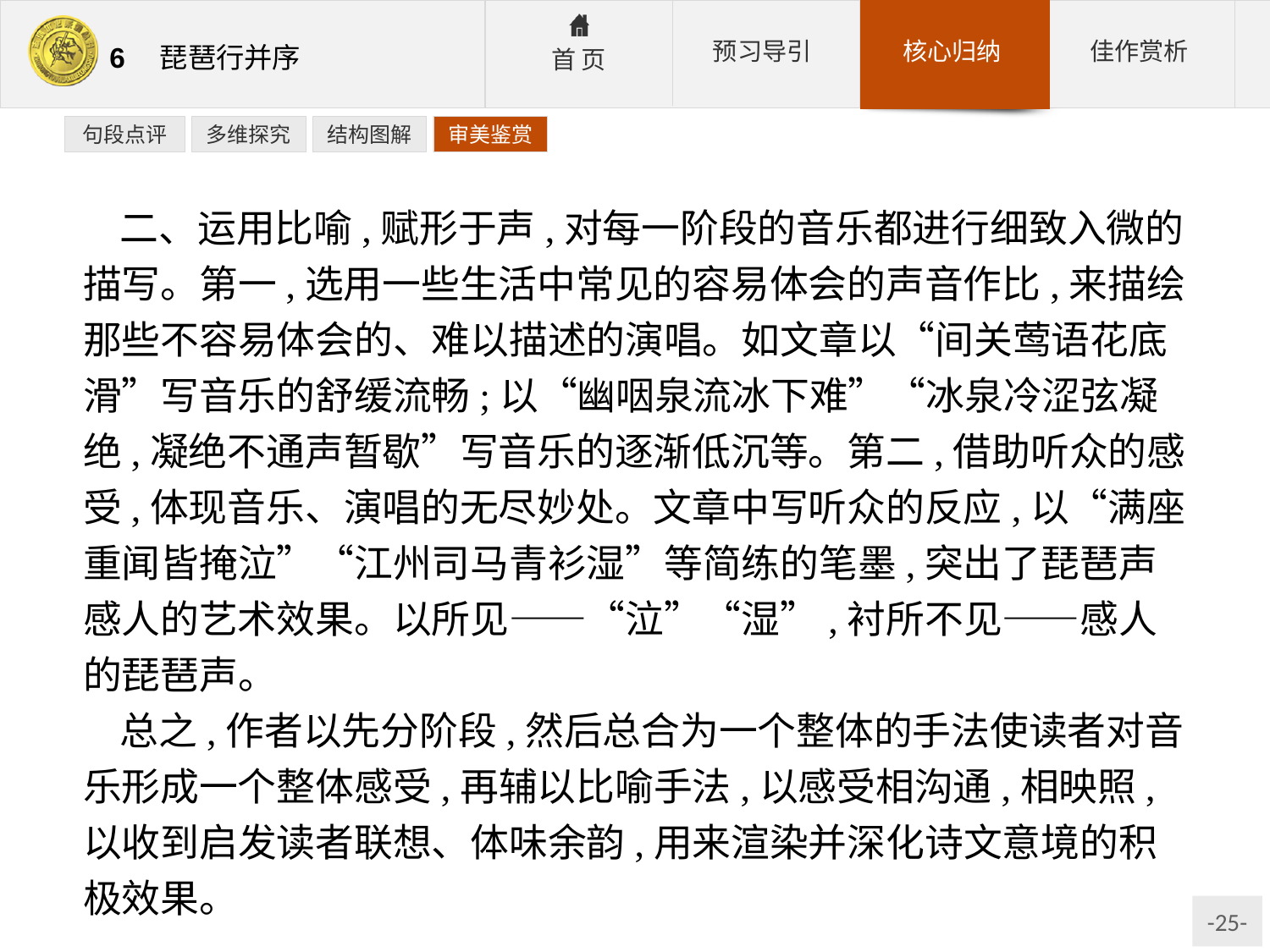

句段点评
多维探究
结构图解
审美鉴赏
二、运用比喻,赋形于声,对每一阶段的音乐都进行细致入微的描写。第一,选用一些生活中常见的容易体会的声音作比,来描绘那些不容易体会的、难以描述的演唱。如文章以“间关莺语花底滑”写音乐的舒缓流畅;以“幽咽泉流冰下难”“冰泉冷涩弦凝绝,凝绝不通声暂歇”写音乐的逐渐低沉等。第二,借助听众的感受,体现音乐、演唱的无尽妙处。文章中写听众的反应,以“满座重闻皆掩泣”“江州司马青衫湿”等简练的笔墨,突出了琵琶声感人的艺术效果。以所见——“泣”“湿”,衬所不见——感人的琵琶声。
总之,作者以先分阶段,然后总合为一个整体的手法使读者对音乐形成一个整体感受,再辅以比喻手法,以感受相沟通,相映照,以收到启发读者联想、体味余韵,用来渲染并深化诗文意境的积极效果。